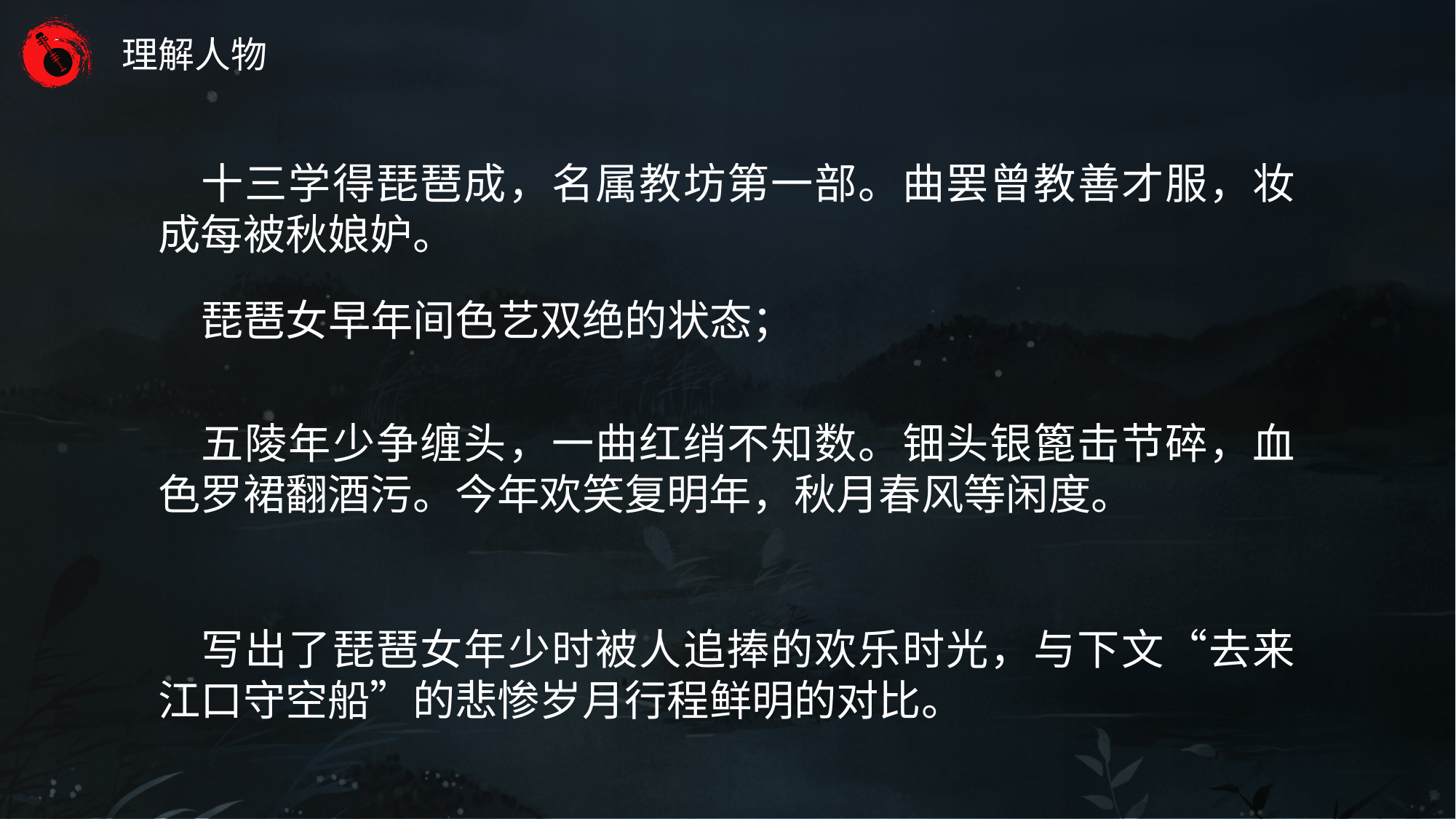

十三学得琵琶成，名属教坊第一部。曲罢曾教善才服，妆成每被秋娘妒。
琵琶女早年间色艺双绝的状态；
五陵年少争缠头，一曲红绡不知数。钿头银篦击节碎，血色罗裙翻酒污。今年欢笑复明年，秋月春风等闲度。
写出了琵琶女年少时被人追捧的欢乐时光，与下文“去来江口守空船”的悲惨岁月行程鲜明的对比。